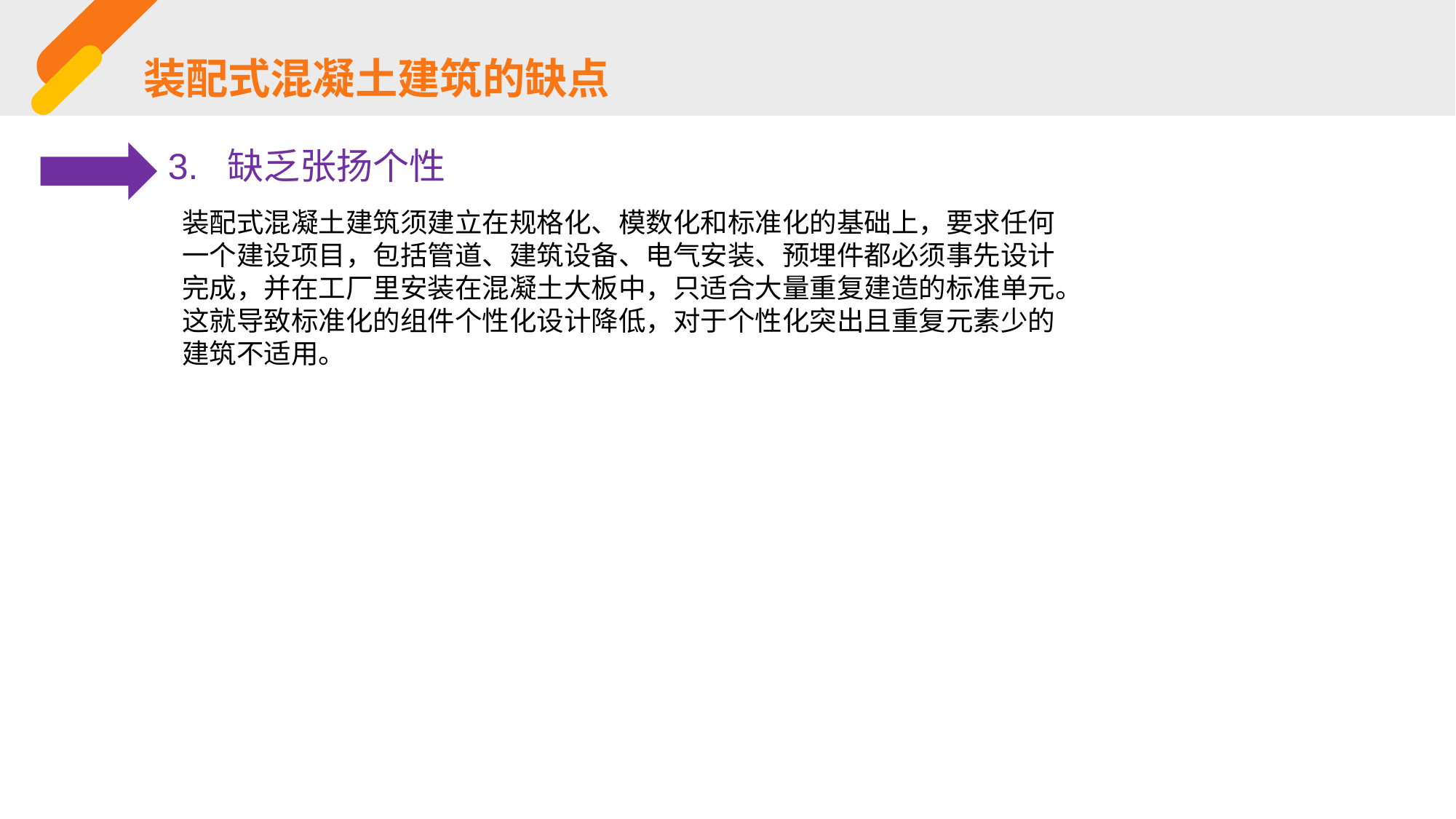

装配式混凝土建筑的缺点
3.  缺乏张扬个性

装配式混凝土建筑须建立在规格化、模数化和标准化的基础上，要求任何一个建设项目，包括管道、建筑设备、电气安装、预埋件都必须事先设计完成，并在工厂里安装在混凝土大板中，只适合大量重复建造的标准单元。这就导致标准化的组件个性化设计降低，对于个性化突出且重复元素少的建筑不适用。